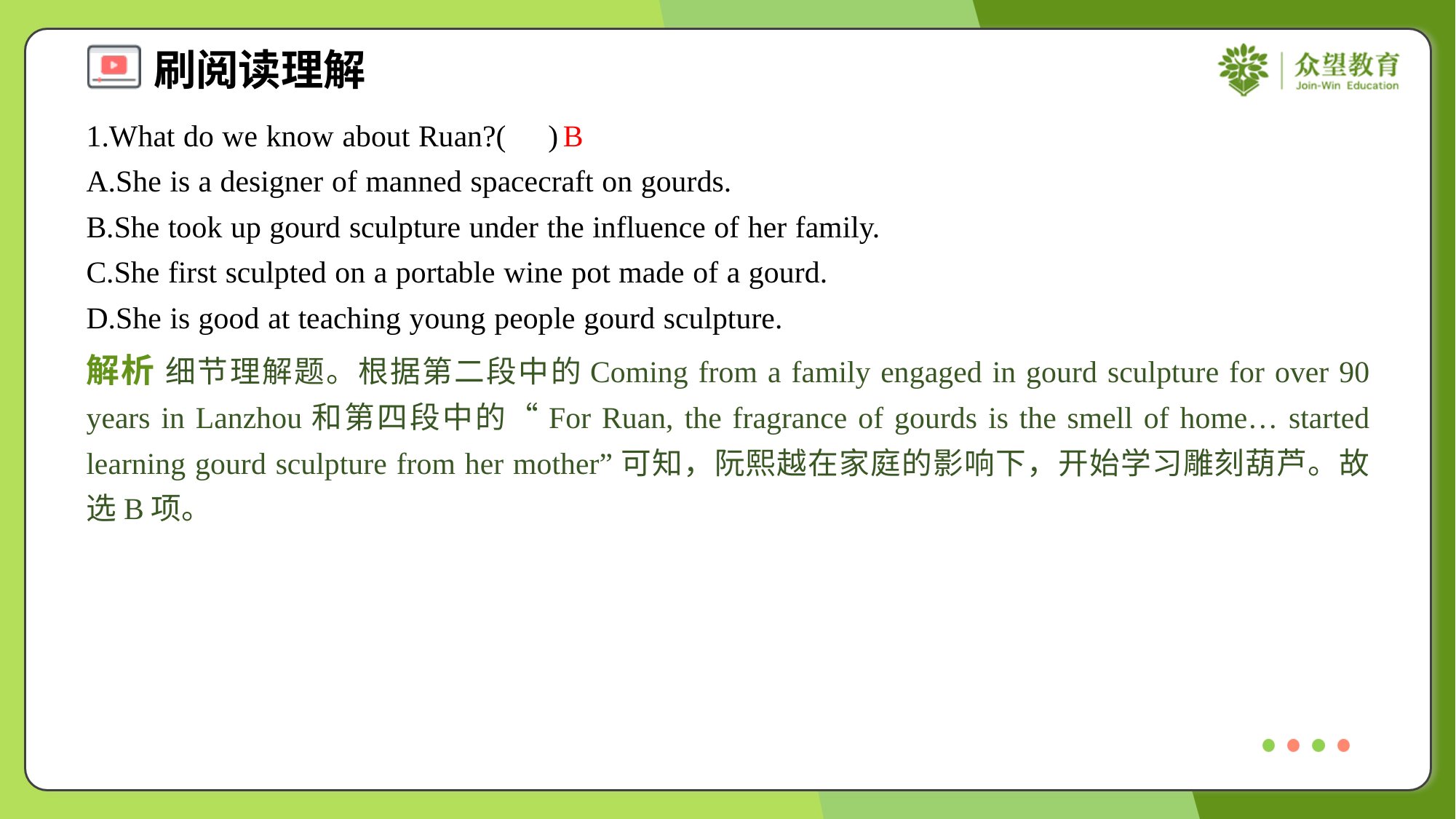

1.What do we know about Ruan?(     )
B
A.She is a designer of manned spacecraft on gourds.
B.She took up gourd sculpture under the influence of her family.
C.She first sculpted on a portable wine pot made of a gourd.
D.She is good at teaching young people gourd sculpture.
解析 细节理解题。根据第二段中的Coming from a family engaged in gourd sculpture for over 90 years in Lanzhou和第四段中的“For Ruan, the fragrance of gourds is the smell of home… started learning gourd sculpture from her mother”可知，阮熙越在家庭的影响下，开始学习雕刻葫芦。故选B项。